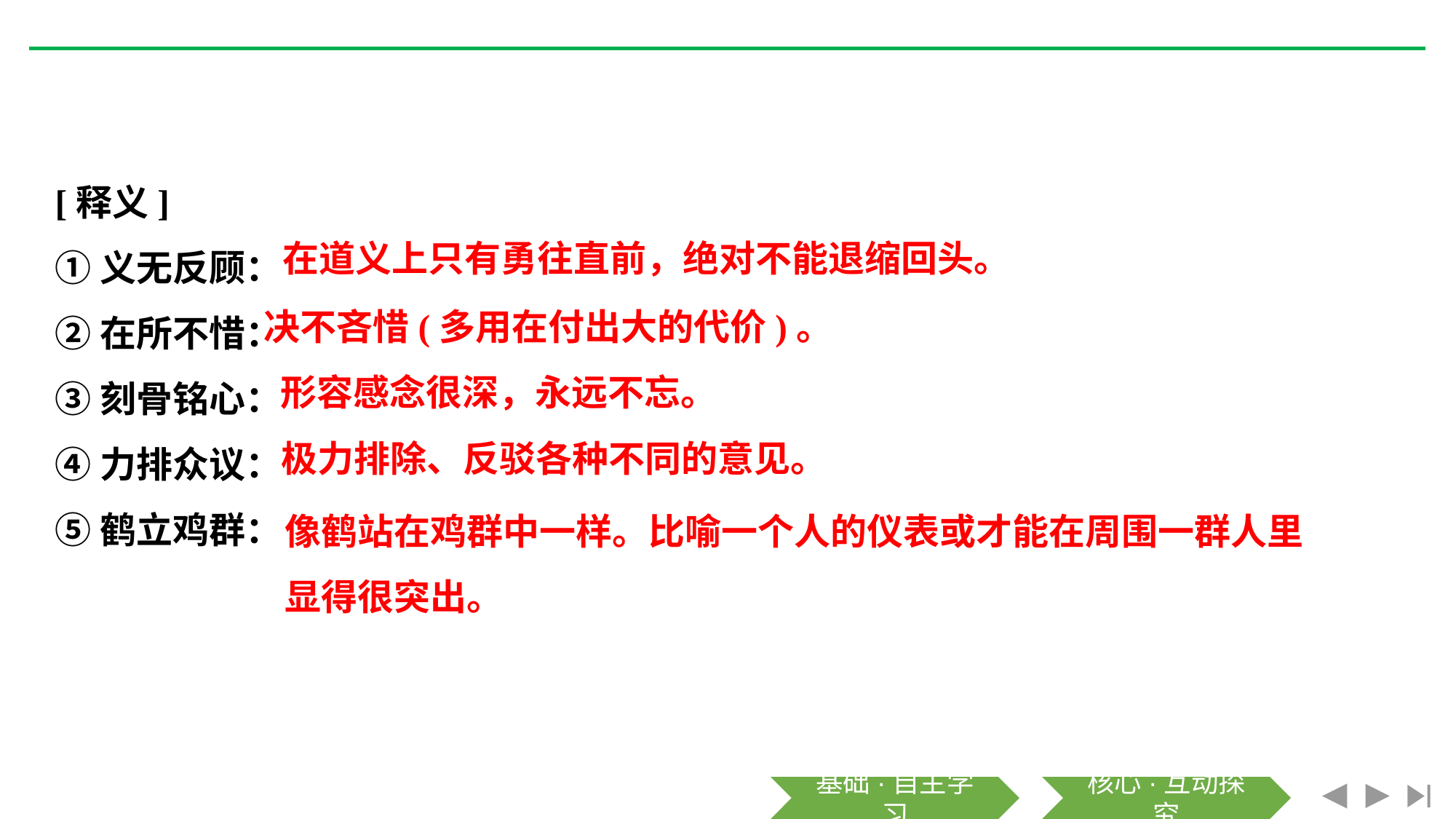

[释义]
①义无反顾：
②在所不惜：
③刻骨铭心：
④力排众议：
⑤鹤立鸡群：
在道义上只有勇往直前，绝对不能退缩回头。
决不吝惜(多用在付出大的代价)。
形容感念很深，永远不忘。
极力排除、反驳各种不同的意见。
像鹤站在鸡群中一样。比喻一个人的仪表或才能在周围一群人里
显得很突出。